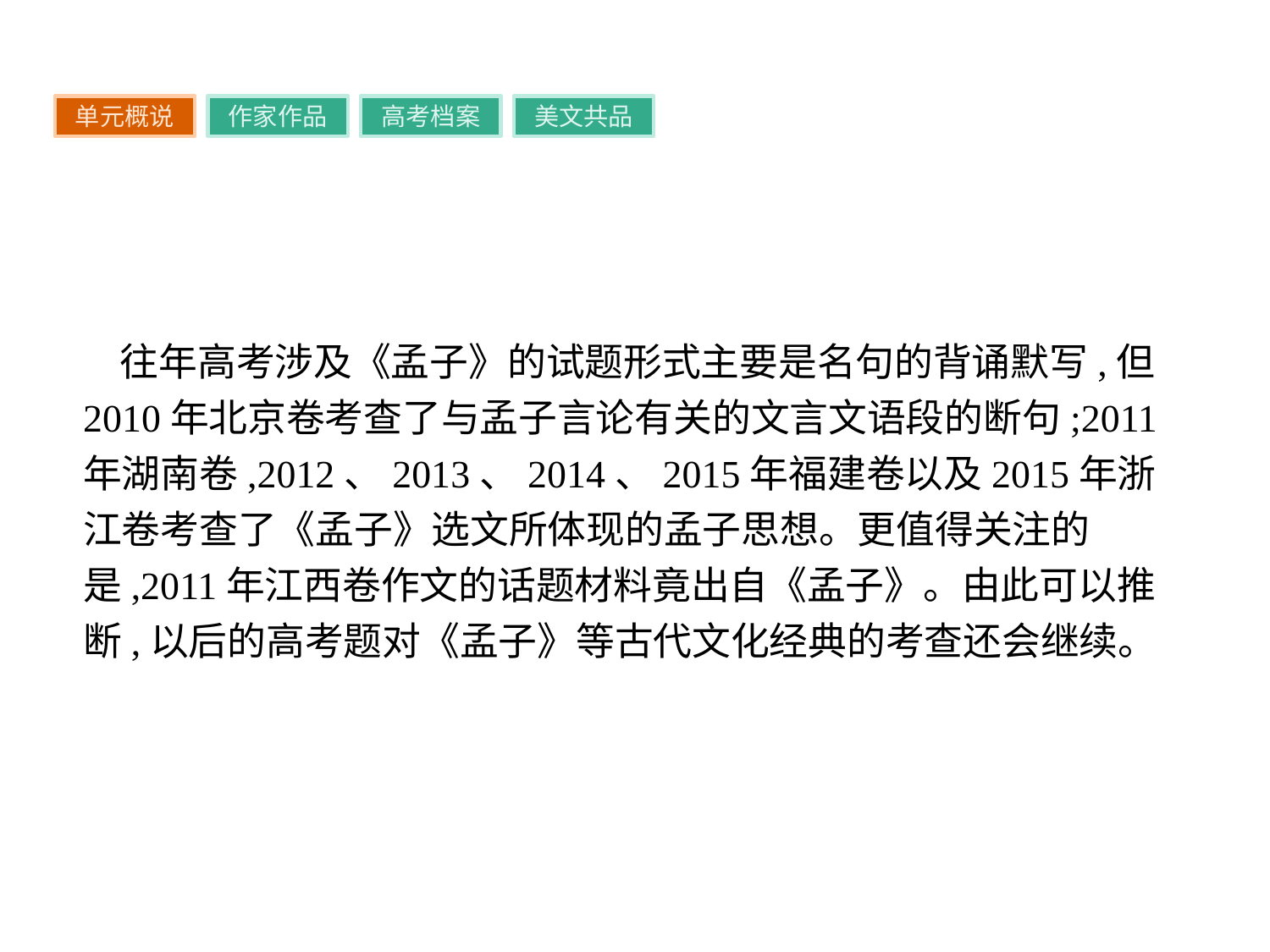

单元概说
作家作品
高考档案
美文共品
往年高考涉及《孟子》的试题形式主要是名句的背诵默写,但2010年北京卷考查了与孟子言论有关的文言文语段的断句;2011年湖南卷,2012、2013、2014、2015年福建卷以及2015年浙江卷考查了《孟子》选文所体现的孟子思想。更值得关注的是,2011年江西卷作文的话题材料竟出自《孟子》。由此可以推断,以后的高考题对《孟子》等古代文化经典的考查还会继续。